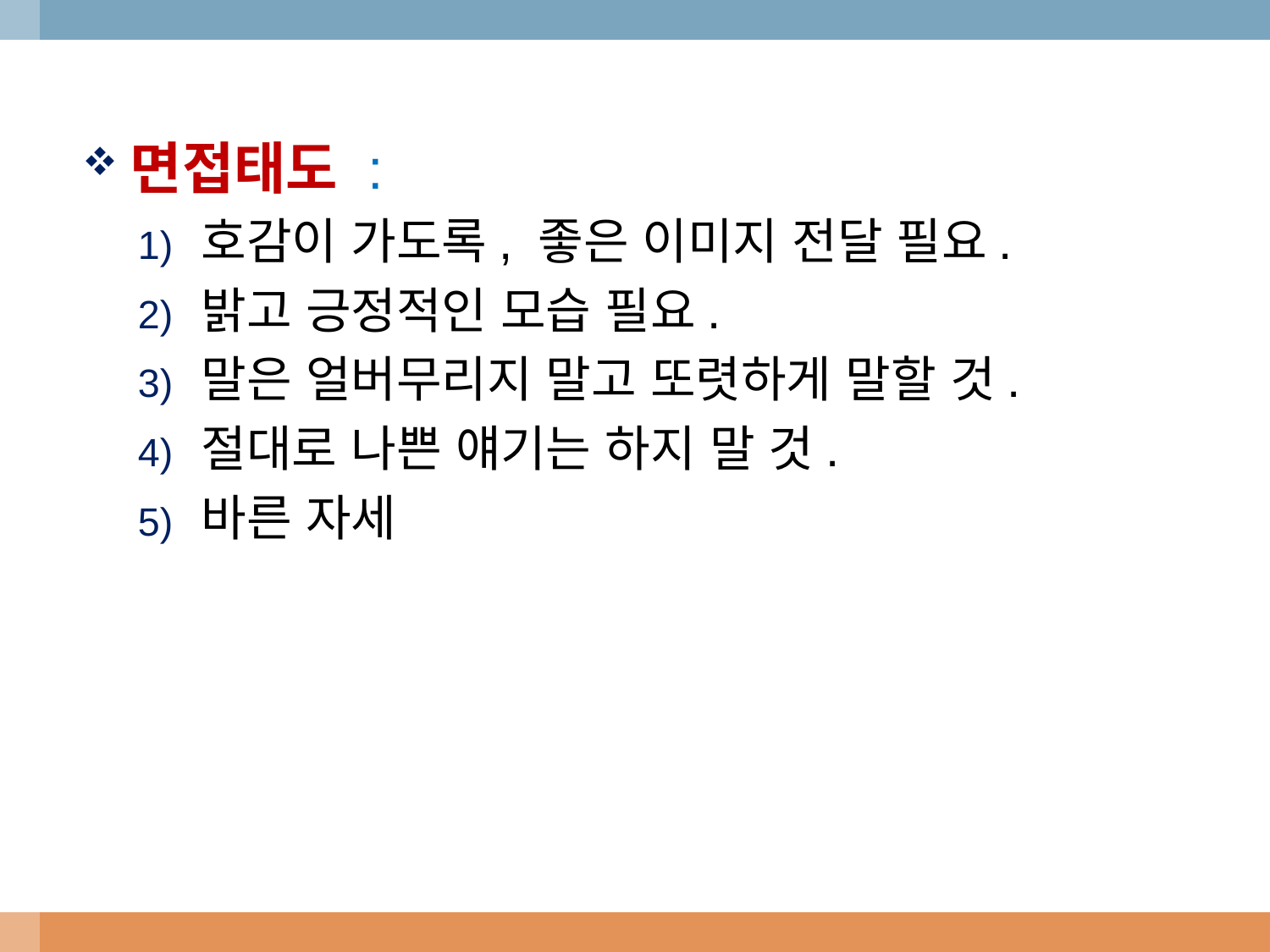

면접태도 :
호감이 가도록, 좋은 이미지 전달 필요.
밝고 긍정적인 모습 필요.
말은 얼버무리지 말고 또렷하게 말할 것.
절대로 나쁜 얘기는 하지 말 것.
바른 자세